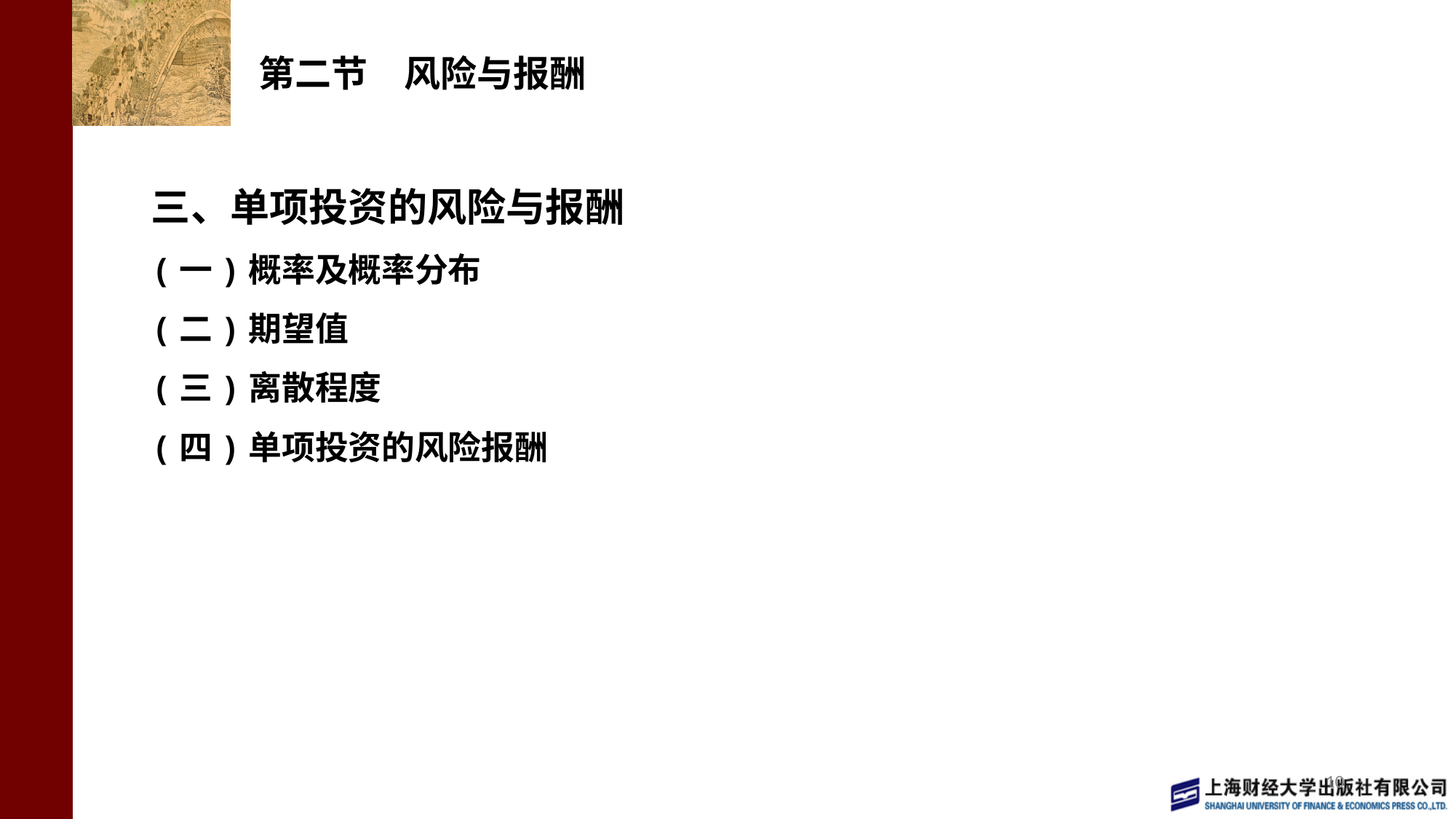

# 第二节　风险与报酬
三、单项投资的风险与报酬
(一)概率及概率分布
(二)期望值
(三)离散程度
(四)单项投资的风险报酬

10